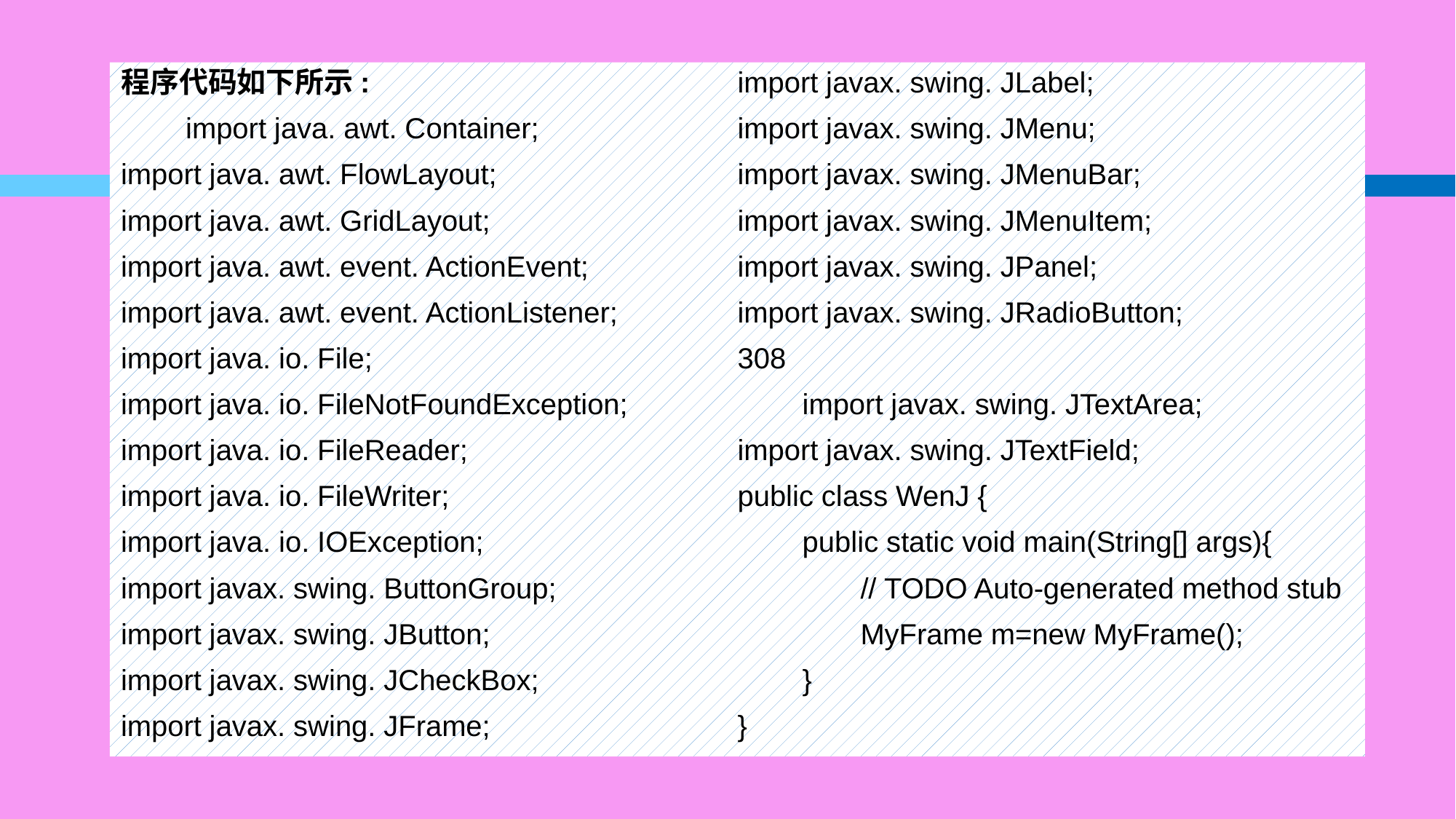

#
程序代码如下所示:
　　import java. awt. Container;
import java. awt. FlowLayout;
import java. awt. GridLayout;
import java. awt. event. ActionEvent;
import java. awt. event. ActionListener;
import java. io. File;
import java. io. FileNotFoundException;
import java. io. FileReader;
import java. io. FileWriter;
import java. io. IOException;
import javax. swing. ButtonGroup;
import javax. swing. JButton;
import javax. swing. JCheckBox;
import javax. swing. JFrame;
import javax. swing. JLabel;
import javax. swing. JMenu;
import javax. swing. JMenuBar;
import javax. swing. JMenuItem;
import javax. swing. JPanel;
import javax. swing. JRadioButton;
308
　　import javax. swing. JTextArea;
import javax. swing. JTextField;
public class WenJ {
　　public static void main(String[] args){
　　　　// TODO Auto-generated method stub
　　　　MyFrame m=new MyFrame();
　　}
}